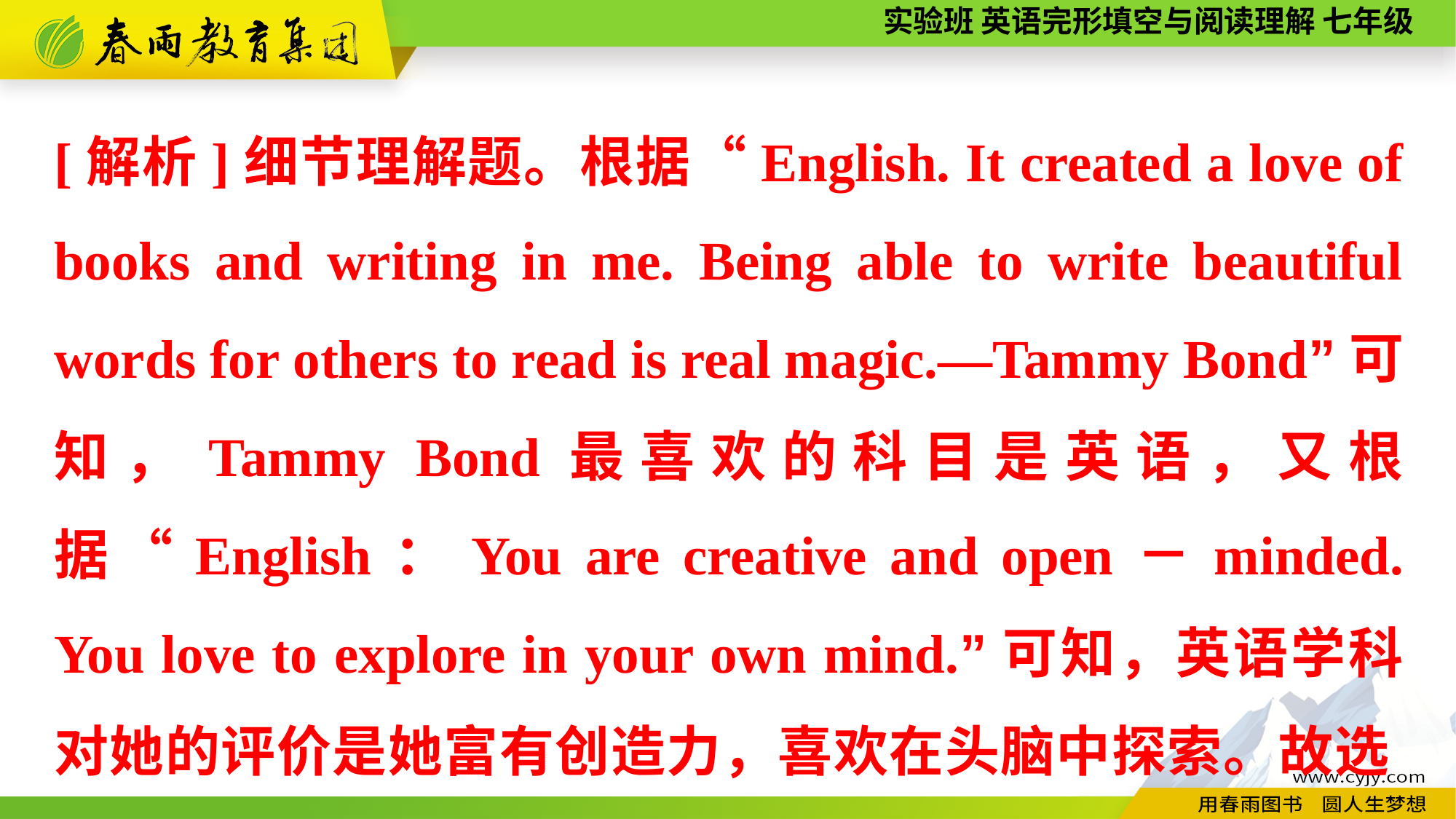

[解析]细节理解题。根据“English. It created a love of books and writing in me. Being able to write beautiful words for others to read is real magic.—Tammy Bond”可知，Tammy Bond最喜欢的科目是英语，又根据“English：You are creative and open－minded. You love to explore in your own mind.”可知，英语学科对她的评价是她富有创造力，喜欢在头脑中探索。故选D 。